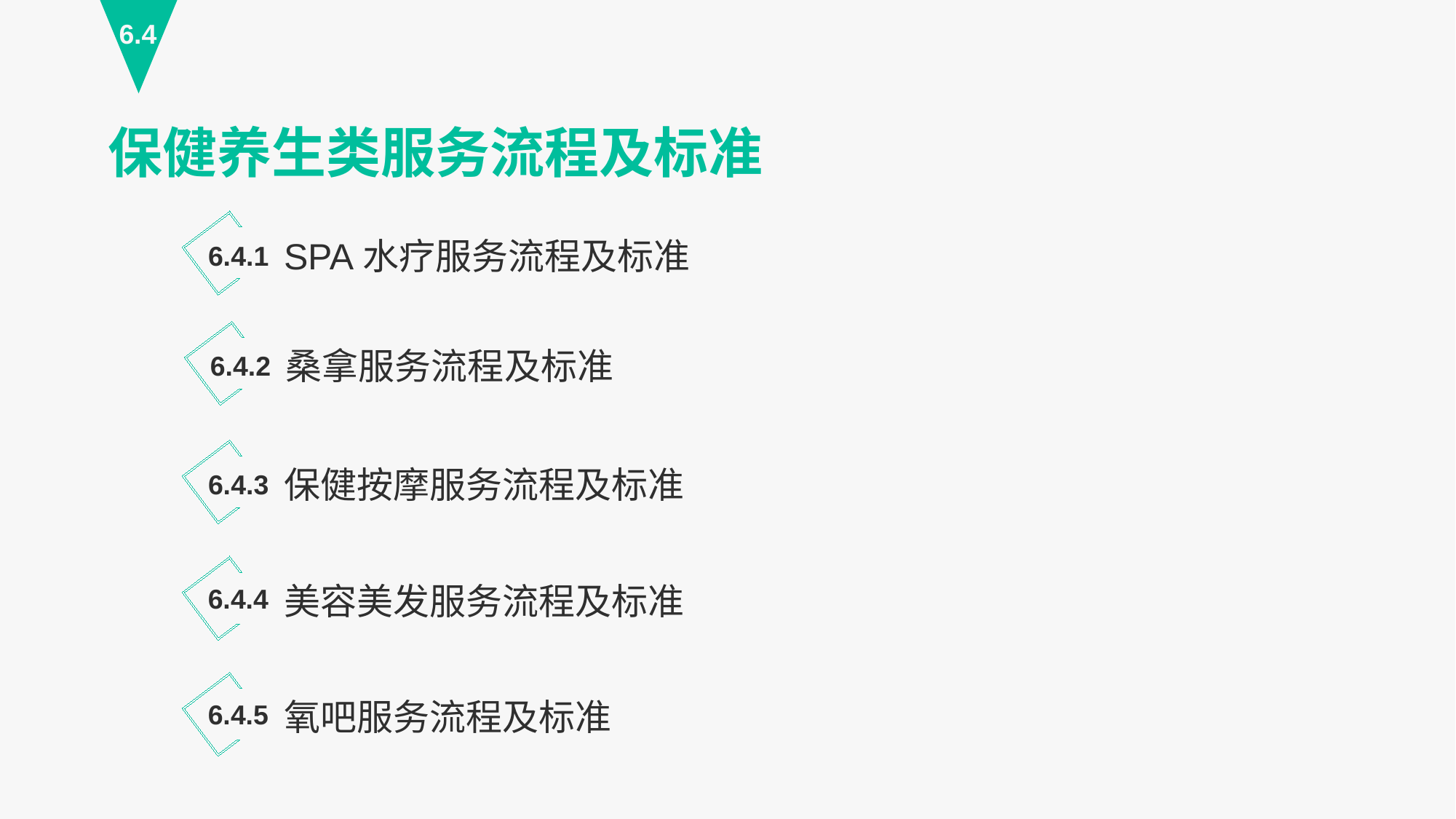

6.4
保健养生类服务流程及标准

SPA水疗服务流程及标准
6.4.1

桑拿服务流程及标准
6.4.2

保健按摩服务流程及标准
6.4.3

美容美发服务流程及标准
6.4.4

氧吧服务流程及标准
6.4.5